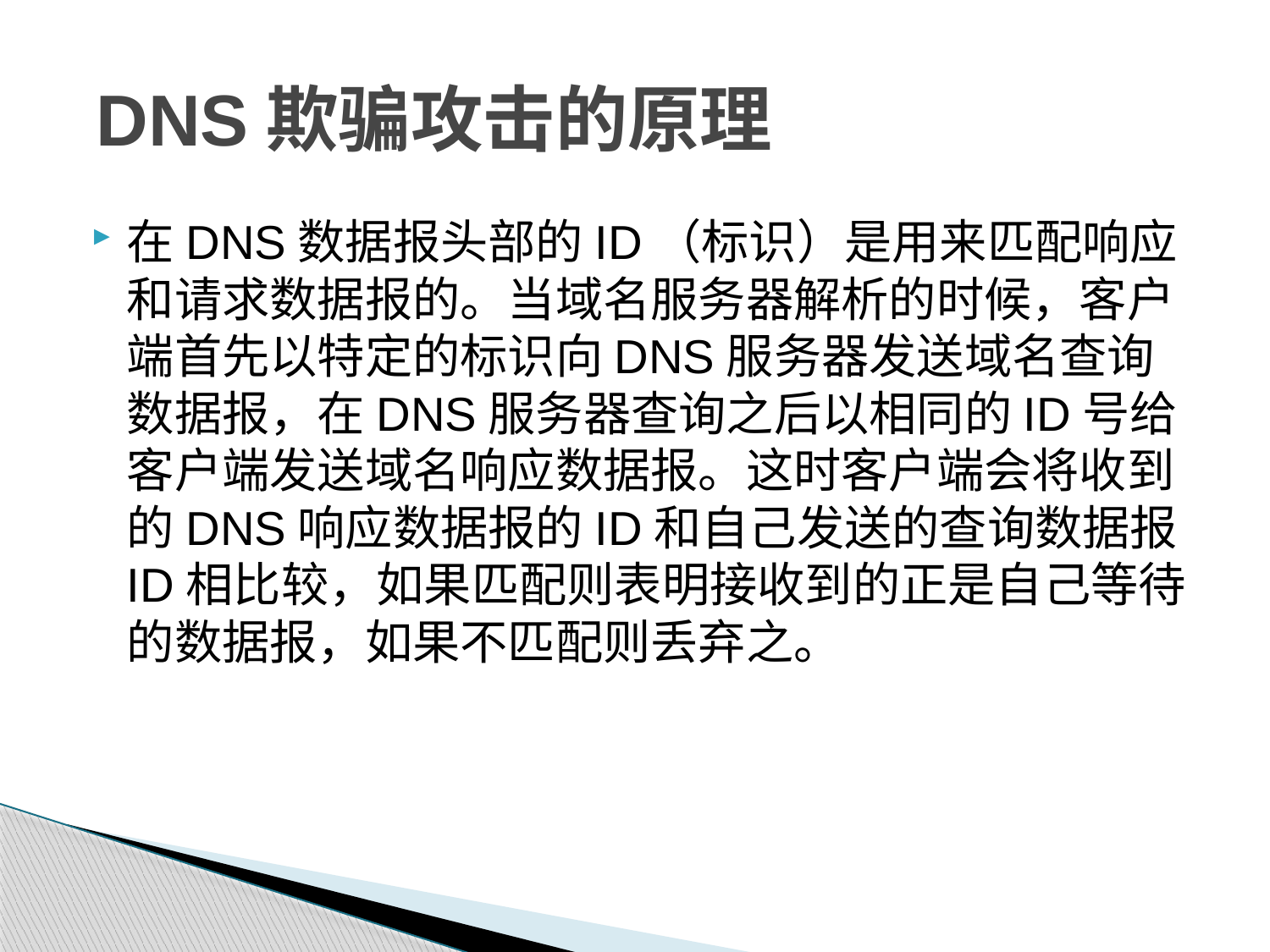

# DNS欺骗攻击的原理
在DNS数据报头部的ID（标识）是用来匹配响应和请求数据报的。当域名服务器解析的时候，客户端首先以特定的标识向DNS服务器发送域名查询数据报，在DNS服务器查询之后以相同的ID号给客户端发送域名响应数据报。这时客户端会将收到的DNS响应数据报的ID和自己发送的查询数据报ID相比较，如果匹配则表明接收到的正是自己等待的数据报，如果不匹配则丢弃之。